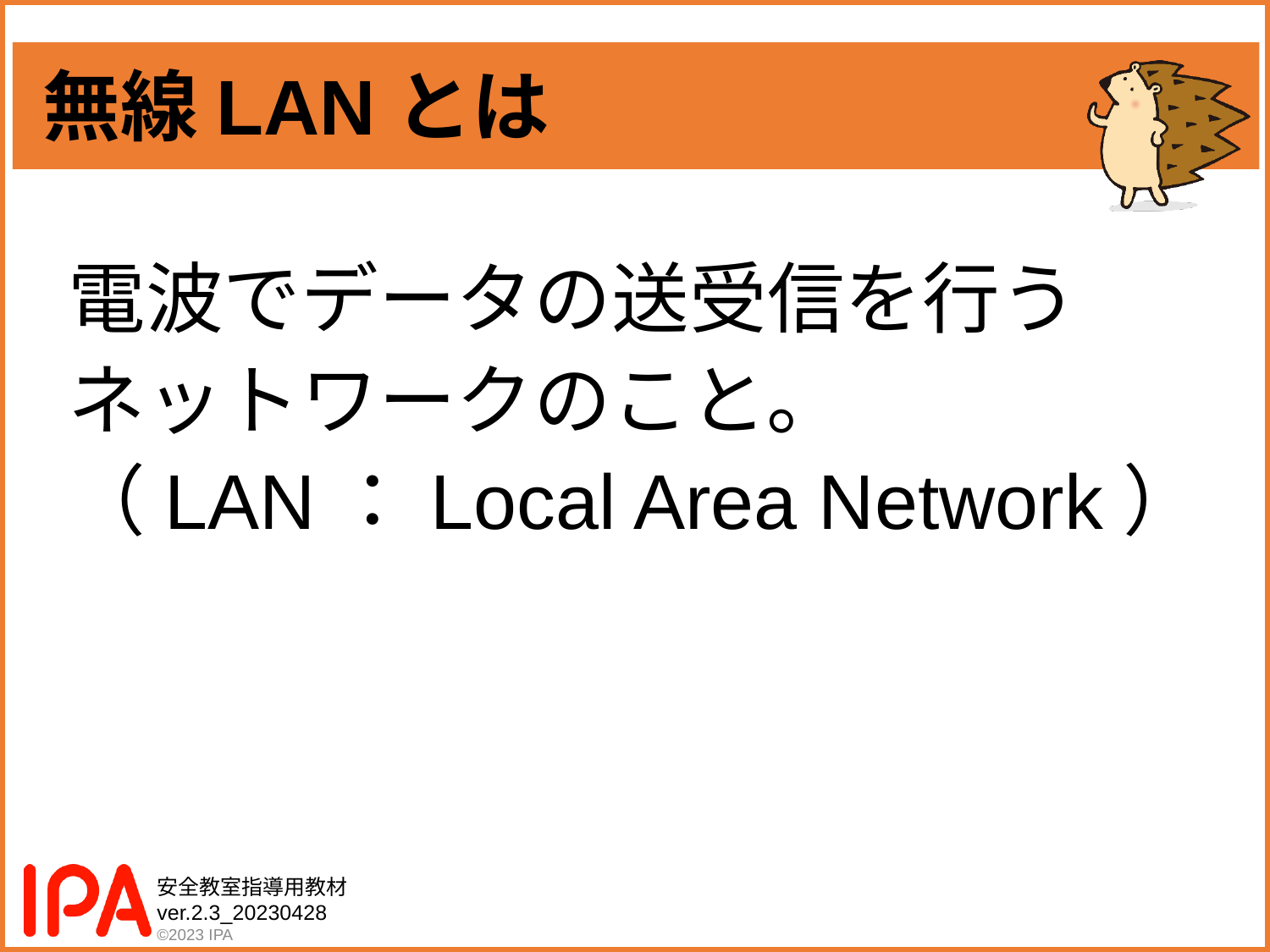

# 無線LANとは
電波でデータの送受信を行う
ネットワークのこと。
（LAN：Local Area Network）